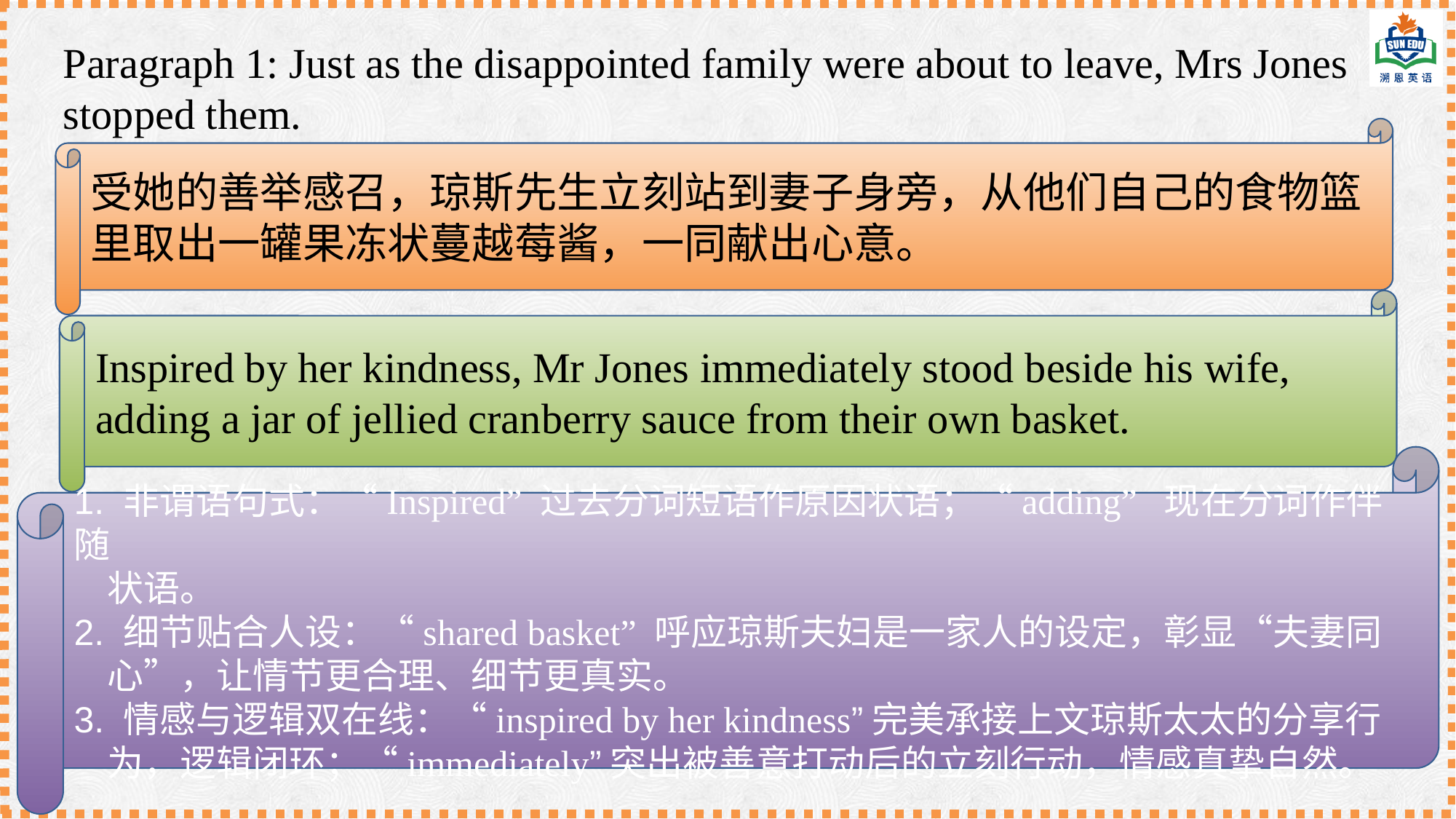

Paragraph 1: Just as the disappointed family were about to leave, Mrs Jones
stopped them.
受她的善举感召，琼斯先生立刻站到妻子身旁，从他们自己的食物篮里取出一罐果冻状蔓越莓酱，一同献出心意。
Inspired by her kindness, Mr Jones immediately stood beside his wife, adding a jar of jellied cranberry sauce from their own basket.
1. 非谓语句式：“Inspired” 过去分词短语作原因状语；“adding”  现在分词作伴随
   状语。
2. 细节贴合人设：“shared basket” 呼应琼斯夫妇是一家人的设定，彰显“夫妻同
   心”，让情节更合理、细节更真实。
3. 情感与逻辑双在线：“inspired by her kindness”完美承接上文琼斯太太的分享行
   为，逻辑闭环；“immediately”突出被善意打动后的立刻行动，情感真挚自然。